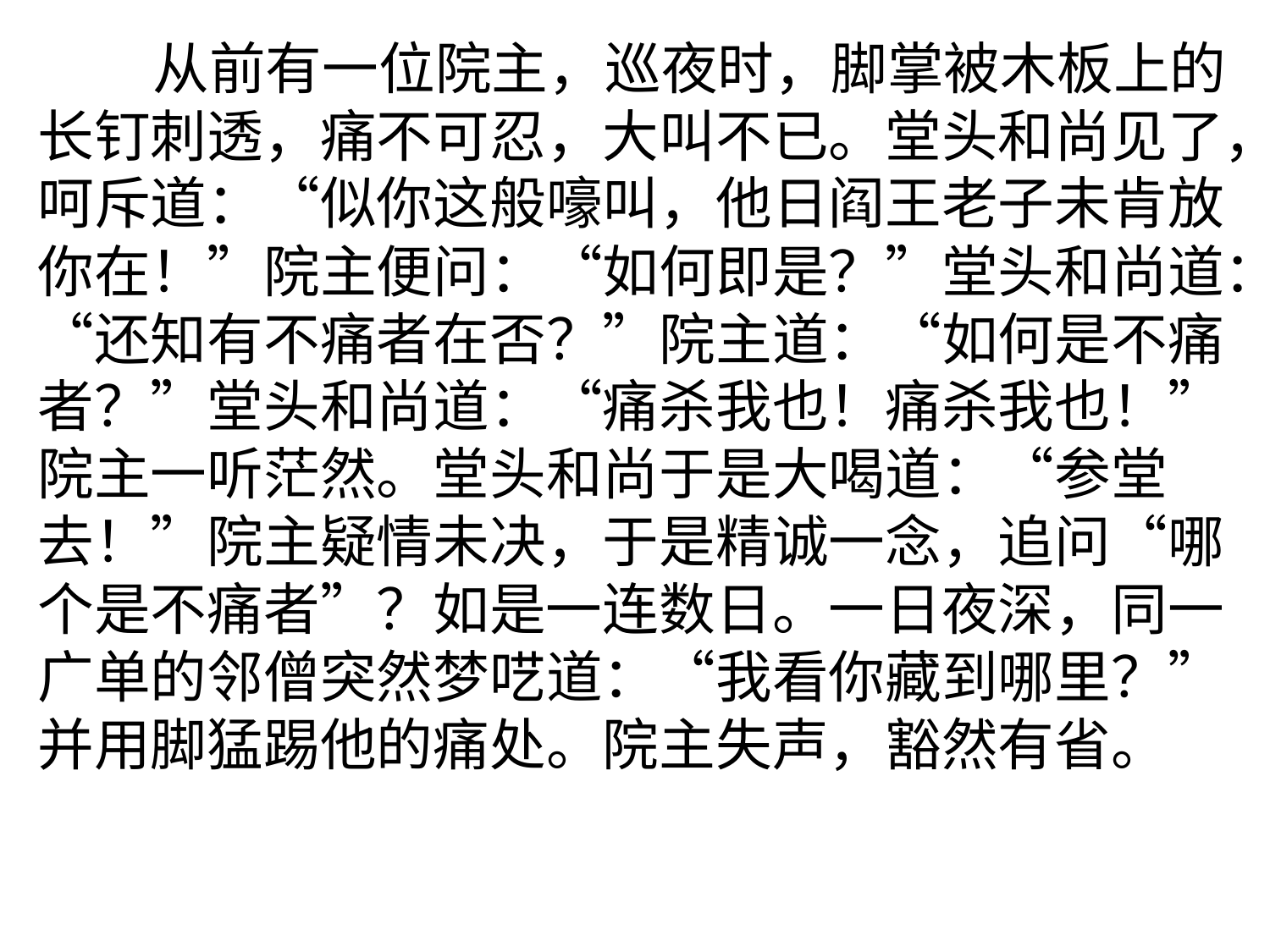

从前有一位院主，巡夜时，脚掌被木板上的长钉刺透，痛不可忍，大叫不已。堂头和尚见了，呵斥道：“似你这般嚎叫，他日阎王老子未肯放你在！”院主便问：“如何即是？”堂头和尚道：“还知有不痛者在否？”院主道：“如何是不痛者？”堂头和尚道：“痛杀我也！痛杀我也！”院主一听茫然。堂头和尚于是大喝道：“参堂去！”院主疑情未决，于是精诚一念，追问“哪个是不痛者”？如是一连数日。一日夜深，同一广单的邻僧突然梦呓道：“我看你藏到哪里？”并用脚猛踢他的痛处。院主失声，豁然有省。